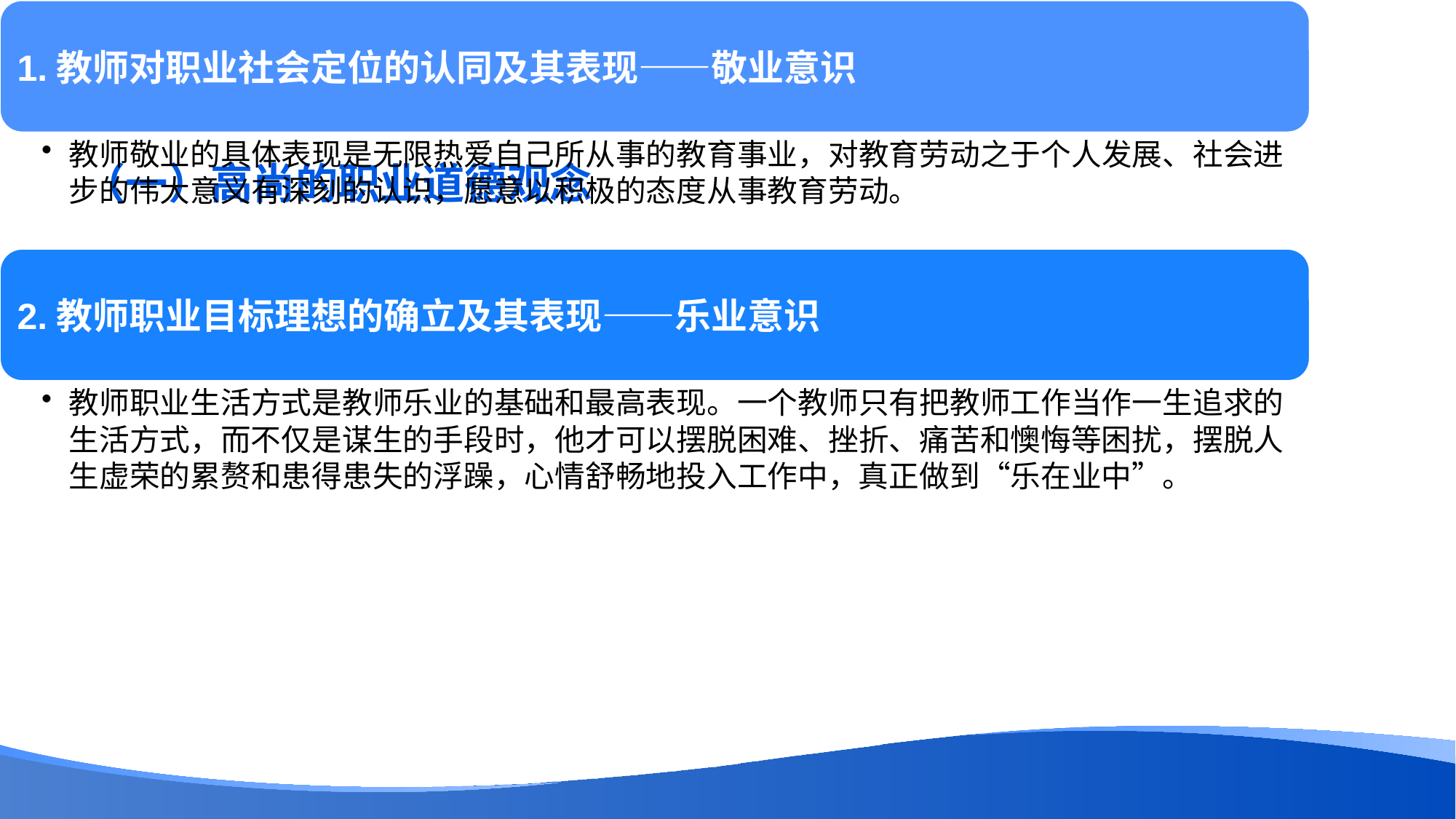

# 一、专业理想
（一）高尚的职业道德观念
1.教师对职业社会定位的认同及其表现——敬业意识
教师敬业的具体表现是无限热爱自己所从事的教育事业，对教育劳动之于个人发展、社会进步的伟大意义有深刻的认识，愿意以积极的态度从事教育劳动。
2.教师职业目标理想的确立及其表现——乐业意识
教师职业生活方式是教师乐业的基础和最高表现。一个教师只有把教师工作当作一生追求的生活方式，而不仅是谋生的手段时，他才可以摆脱困难、挫折、痛苦和懊悔等困扰，摆脱人生虚荣的累赘和患得患失的浮躁，心情舒畅地投入工作中，真正做到“乐在业中”。